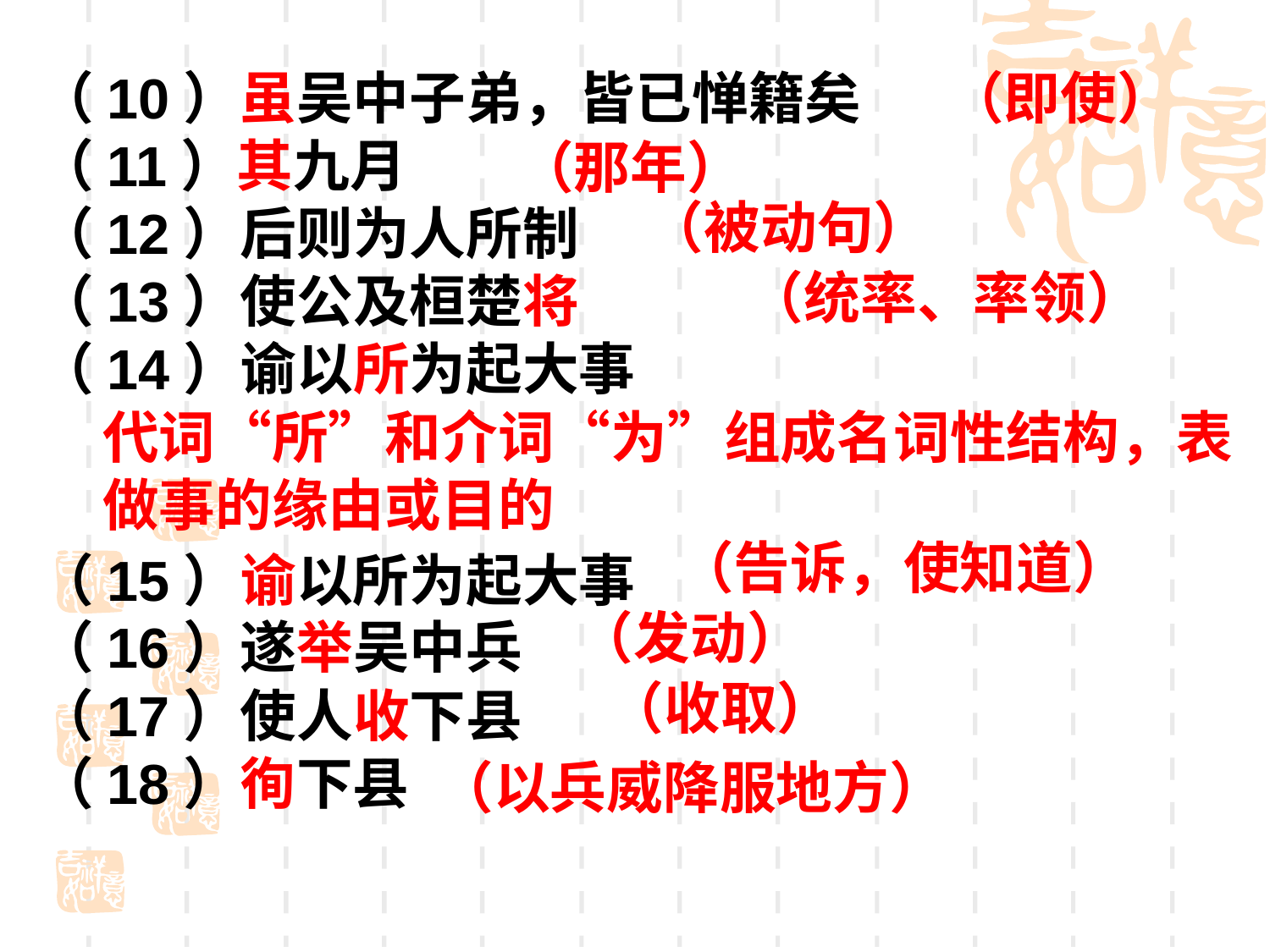

（10）虽吴中子弟，皆已惮籍矣
（11）其九月
（12）后则为人所制
（13）使公及桓楚将
（14）谕以所为起大事

（15）谕以所为起大事
（16）遂举吴中兵
（17）使人收下县
（18）徇下县
（即使）

（那年）

（被动句）

（统率、率领）
代词“所”和介词“为”组成名词性结构，表做事的缘由或目的

（告诉，使知道）

（发动）

（收取）

（以兵威降服地方）